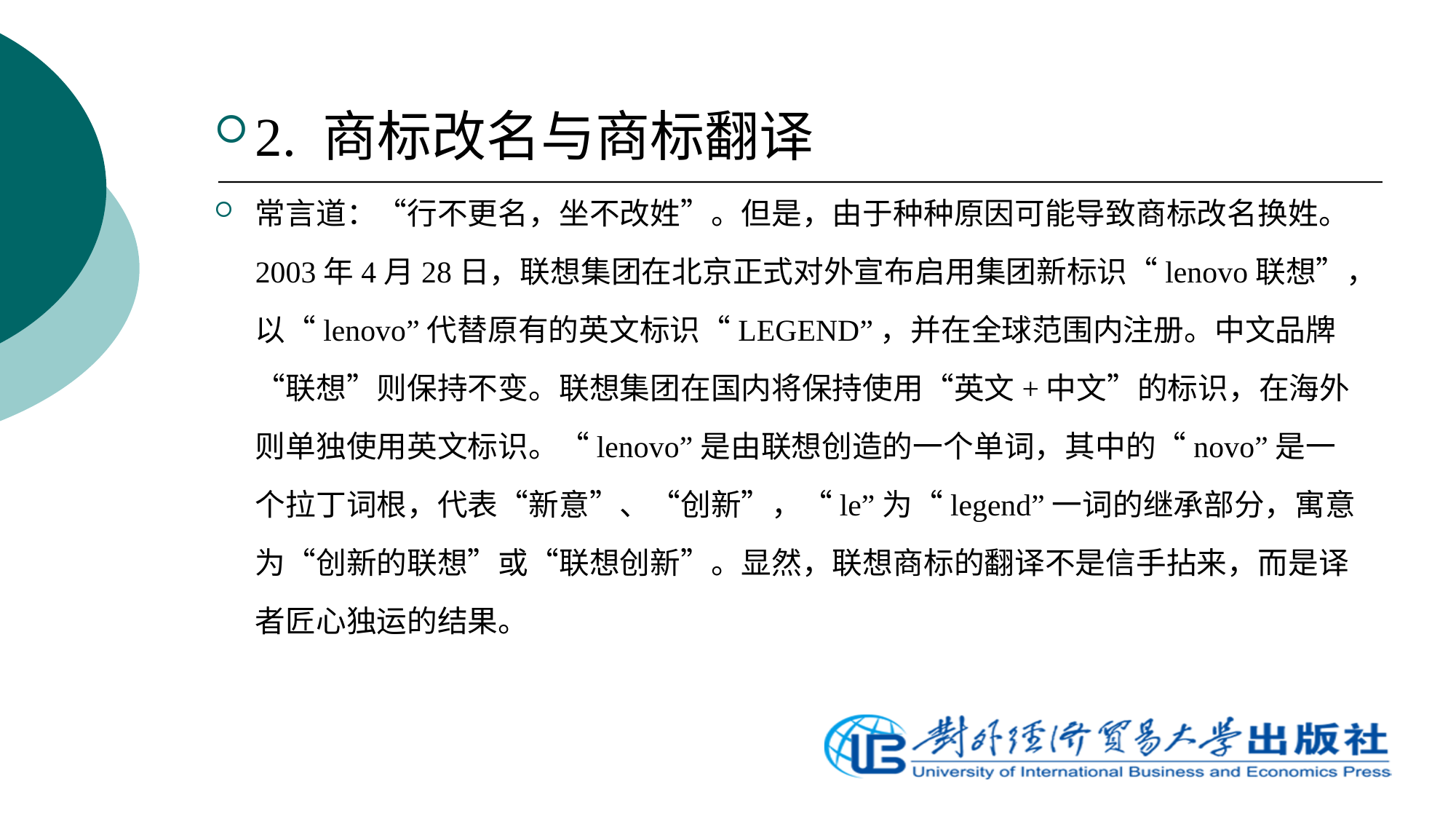

2. 商标改名与商标翻译
常言道：“行不更名，坐不改姓”。但是，由于种种原因可能导致商标改名换姓。2003年4月28日，联想集团在北京正式对外宣布启用集团新标识“lenovo联想”，以“lenovo”代替原有的英文标识“LEGEND”，并在全球范围内注册。中文品牌“联想”则保持不变。联想集团在国内将保持使用“英文+中文”的标识，在海外则单独使用英文标识。“lenovo”是由联想创造的一个单词，其中的“novo”是一个拉丁词根，代表“新意”、“创新”，“le”为“legend”一词的继承部分，寓意为“创新的联想”或“联想创新”。显然，联想商标的翻译不是信手拈来，而是译者匠心独运的结果。